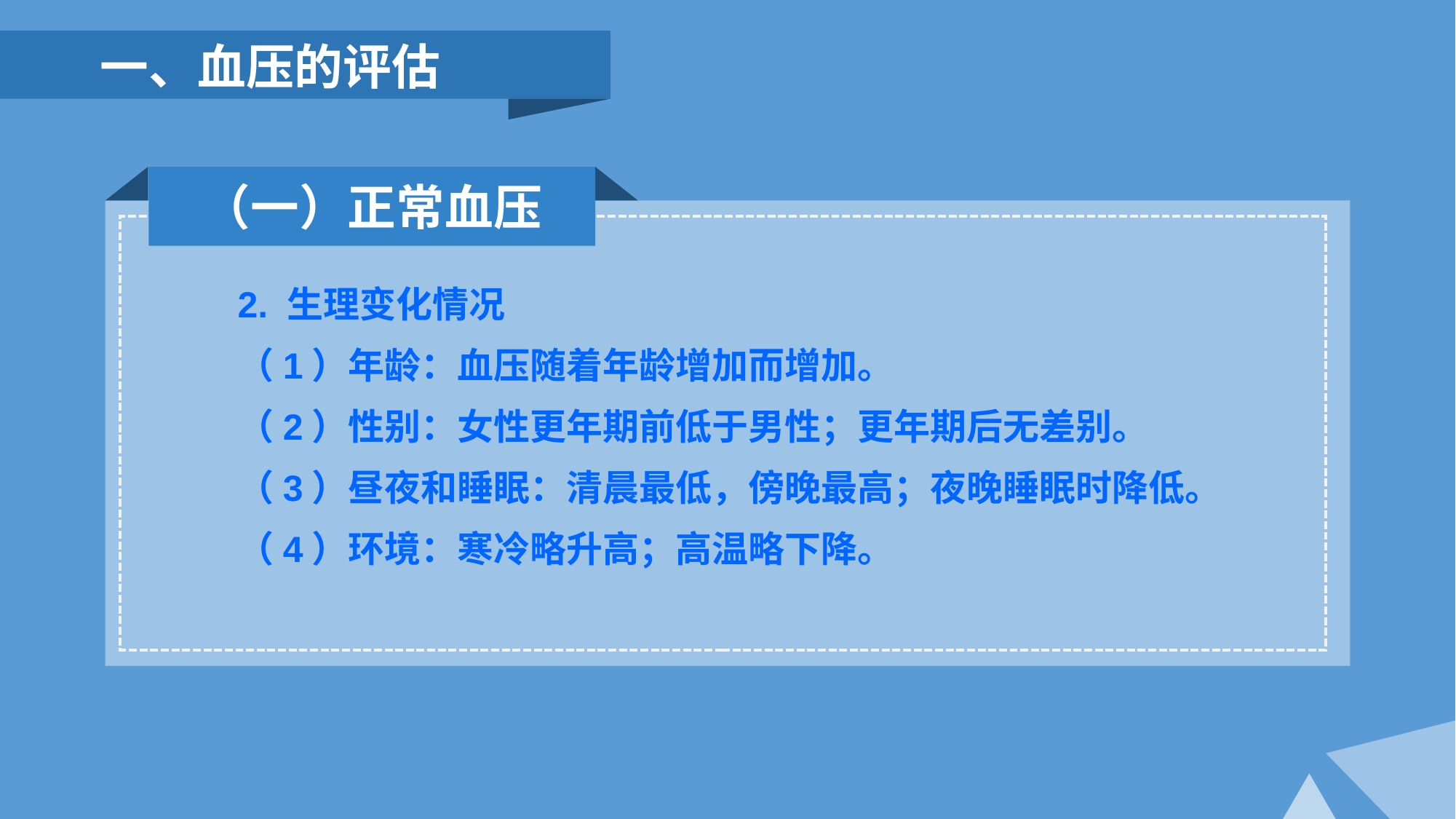

一、血压的评估

（一）正常血压

2. 生理变化情况
（1）年龄：血压随着年龄增加而增加。
（2）性别：女性更年期前低于男性；更年期后无差别。
（3）昼夜和睡眠：清晨最低，傍晚最高；夜晚睡眠时降低。
（4）环境：寒冷略升高；高温略下降。